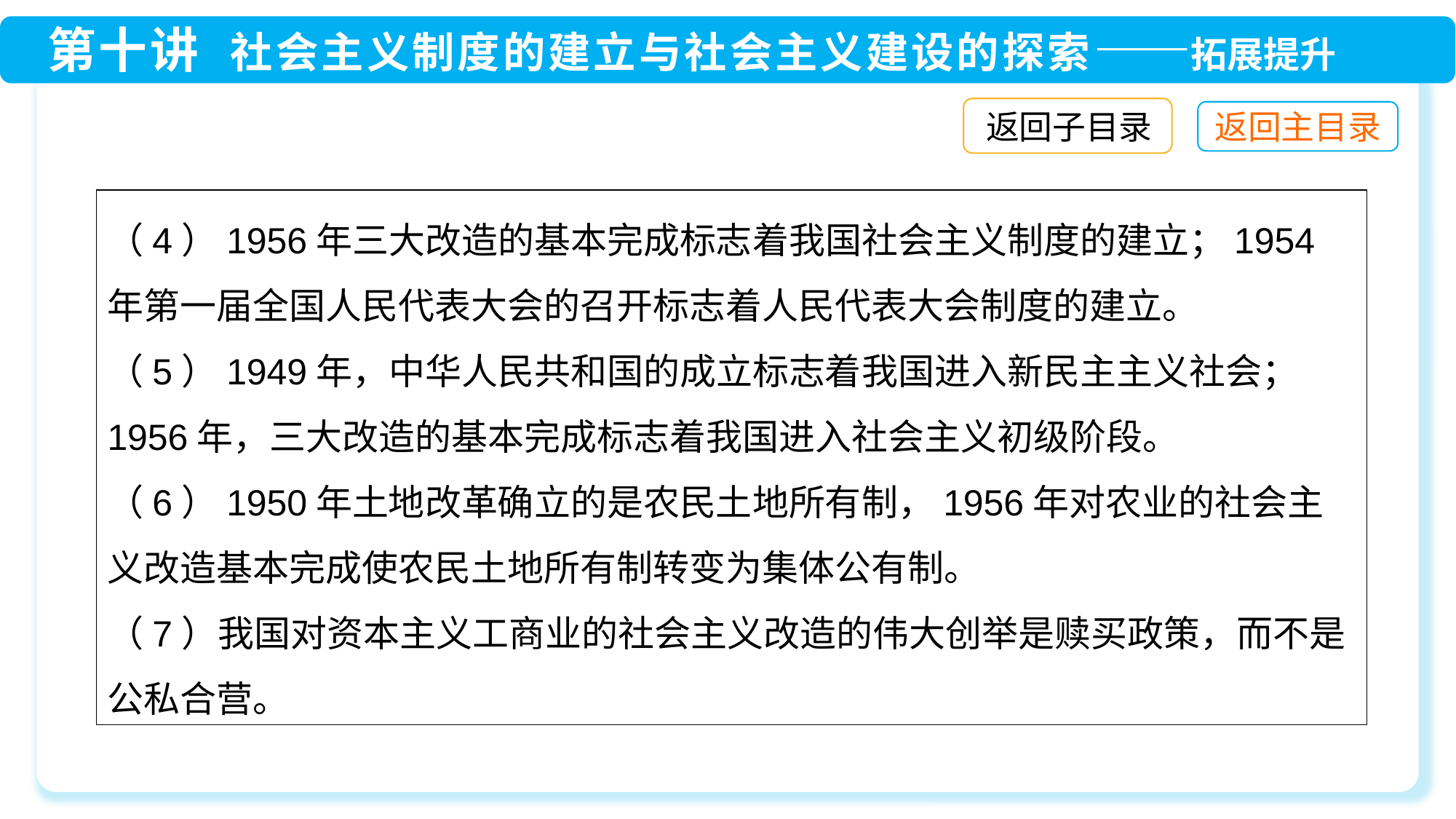

返回子目录
（4）1956年三大改造的基本完成标志着我国社会主义制度的建立；1954年第一届全国人民代表大会的召开标志着人民代表大会制度的建立。
（5）1949年，中华人民共和国的成立标志着我国进入新民主主义社会；1956年，三大改造的基本完成标志着我国进入社会主义初级阶段。
（6）1950年土地改革确立的是农民土地所有制，1956年对农业的社会主义改造基本完成使农民土地所有制转变为集体公有制。
（7）我国对资本主义工商业的社会主义改造的伟大创举是赎买政策，而不是公私合营。